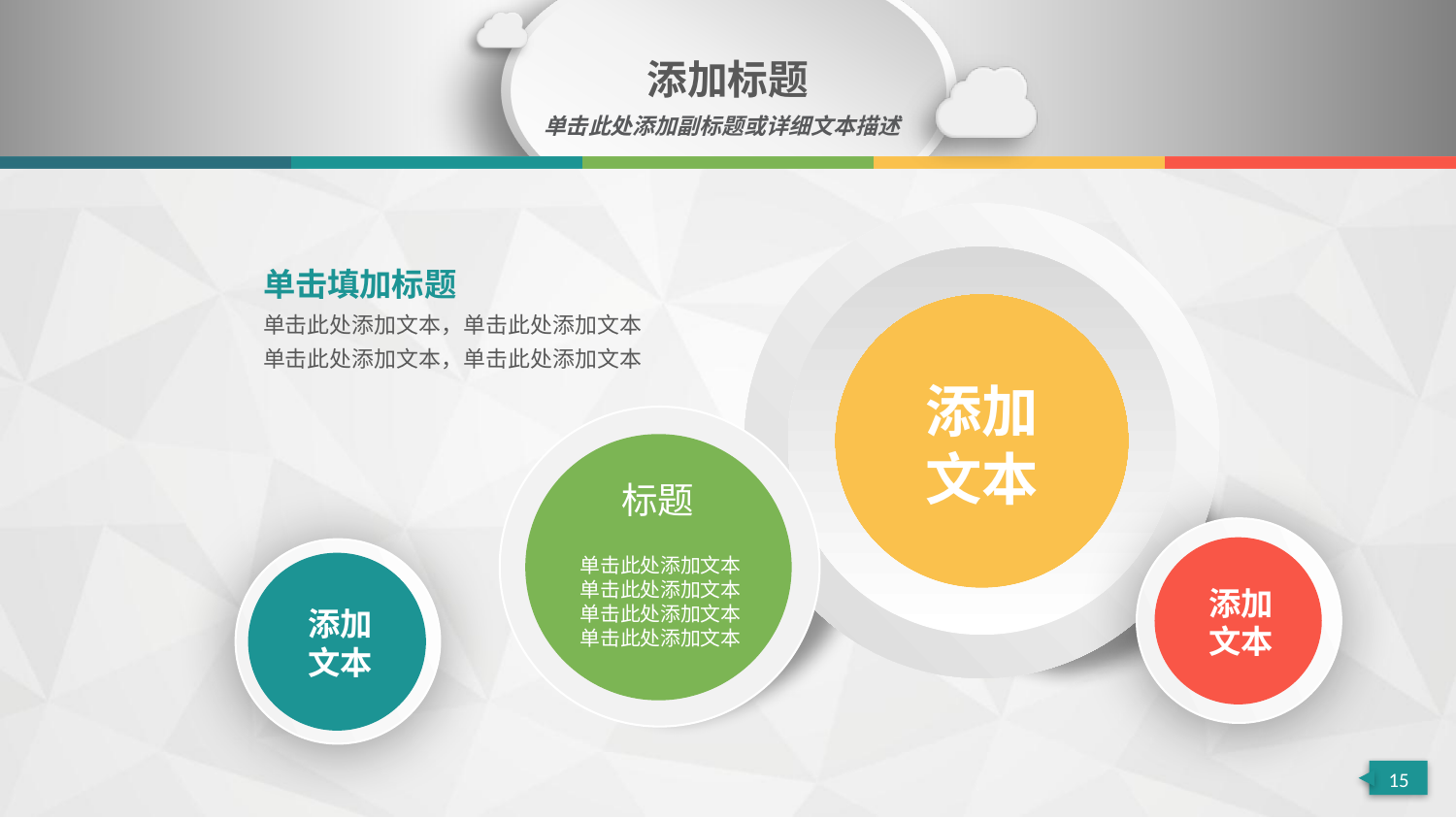

添加标题
单击此处添加副标题或详细文本描述

添加
文本
单击填加标题
单击此处添加文本，单击此处添加文本
单击此处添加文本，单击此处添加文本

标题
单击此处添加文本
单击此处添加文本
单击此处添加文本
单击此处添加文本

添加
文本

添加
文本